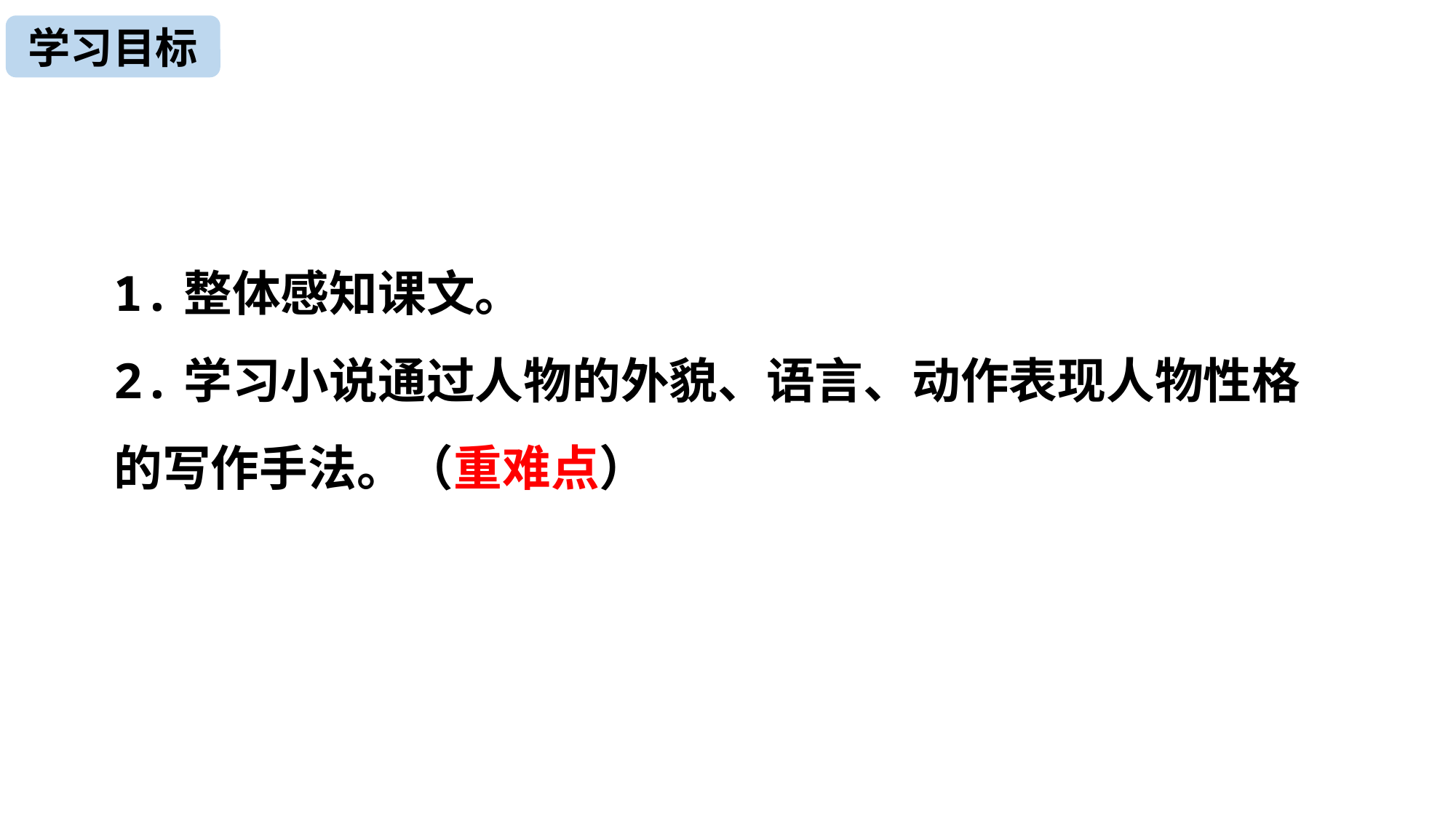

学习目标
1.整体感知课文。
2.学习小说通过人物的外貌、语言、动作表现人物性格的写作手法。（重难点）